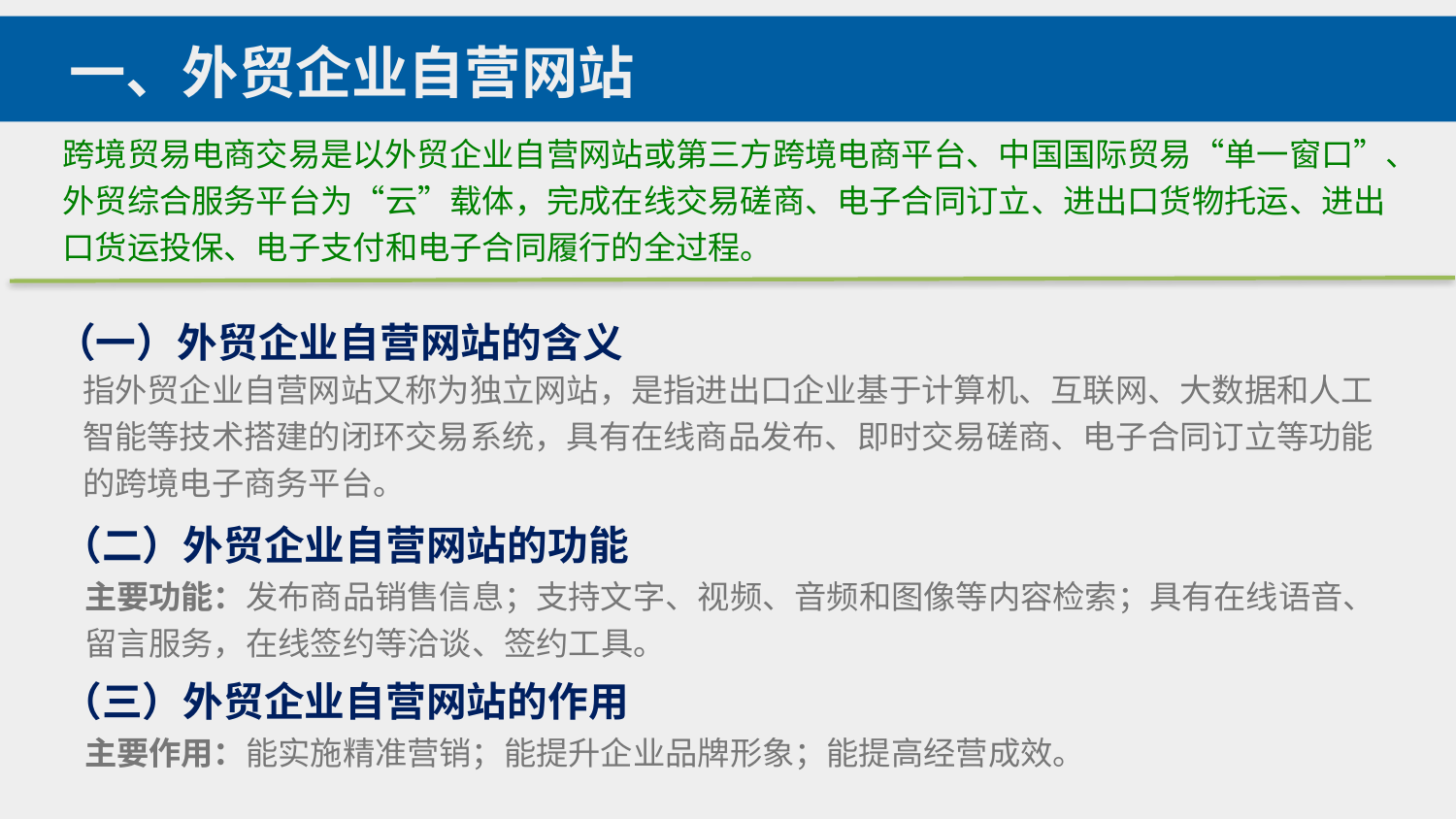

一、外贸企业自营网站
跨境贸易电商交易是以外贸企业自营网站或第三方跨境电商平台、中国国际贸易“单一窗口”、外贸综合服务平台为“云”载体，完成在线交易磋商、电子合同订立、进出口货物托运、进出口货运投保、电子支付和电子合同履行的全过程。
（一）外贸企业自营网站的含义
指外贸企业自营网站又称为独立网站，是指进出口企业基于计算机、互联网、大数据和人工智能等技术搭建的闭环交易系统，具有在线商品发布、即时交易磋商、电子合同订立等功能的跨境电子商务平台。
（二）外贸企业自营网站的功能
主要功能：发布商品销售信息；支持文字、视频、音频和图像等内容检索；具有在线语音、留言服务，在线签约等洽谈、签约工具。
（三）外贸企业自营网站的作用
主要作用：能实施精准营销；能提升企业品牌形象；能提高经营成效。